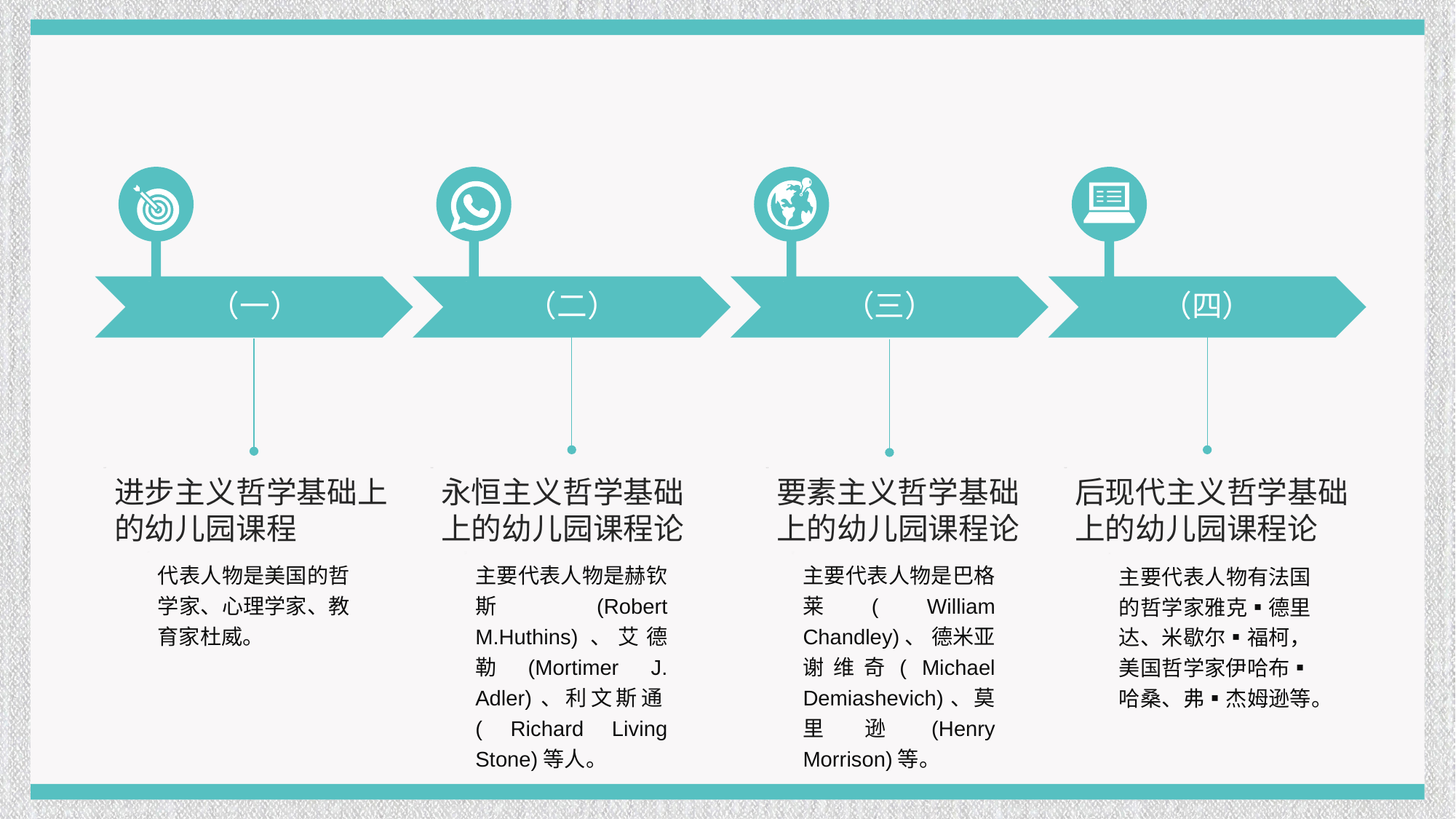

（一）
（二）
（三）
（四）
进步主义哲学基础上的幼儿园课程
永恒主义哲学基础上的幼儿园课程论
要素主义哲学基础上的幼儿园课程论
后现代主义哲学基础上的幼儿园课程论
代表人物是美国的哲学家、心理学家、教育家杜威。
主要代表人物是赫钦斯(Robert M.Huthins)、艾德勒(Mortimer J. Adler)、利文斯通( Richard Living Stone)等人。
主要代表人物是巴格莱( William Chandley)、 德米亚谢维奇( Michael Demiashevich)、莫里逊(Henry Morrison)等。
主要代表人物有法国的哲学家雅克▪德里达、米歇尔▪福柯，美国哲学家伊哈布▪哈桑、弗▪杰姆逊等。